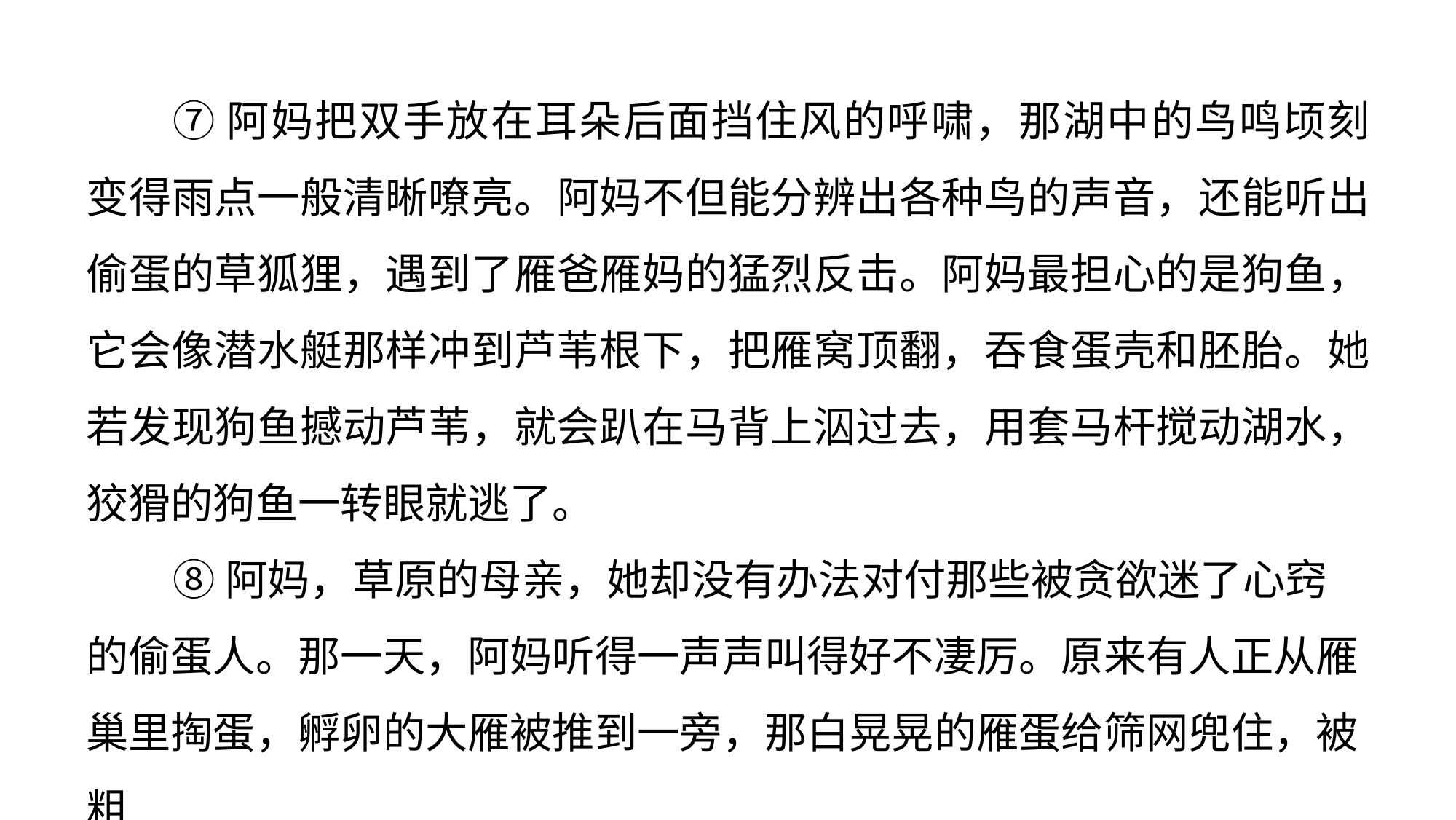

⑦阿妈把双手放在耳朵后面挡住风的呼啸，那湖中的鸟鸣顷刻变得雨点一般清晰嘹亮。阿妈不但能分辨出各种鸟的声音，还能听出偷蛋的草狐狸，遇到了雁爸雁妈的猛烈反击。阿妈最担心的是狗鱼，它会像潜水艇那样冲到芦苇根下，把雁窝顶翻，吞食蛋壳和胚胎。她若发现狗鱼撼动芦苇，就会趴在马背上泅过去，用套马杆搅动湖水，狡猾的狗鱼一转眼就逃了。
⑧阿妈，草原的母亲，她却没有办法对付那些被贪欲迷了心窍的偷蛋人。那一天，阿妈听得一声声叫得好不凄厉。原来有人正从雁巢里掏蛋，孵卵的大雁被推到一旁，那白晃晃的雁蛋给筛网兜住，被粗